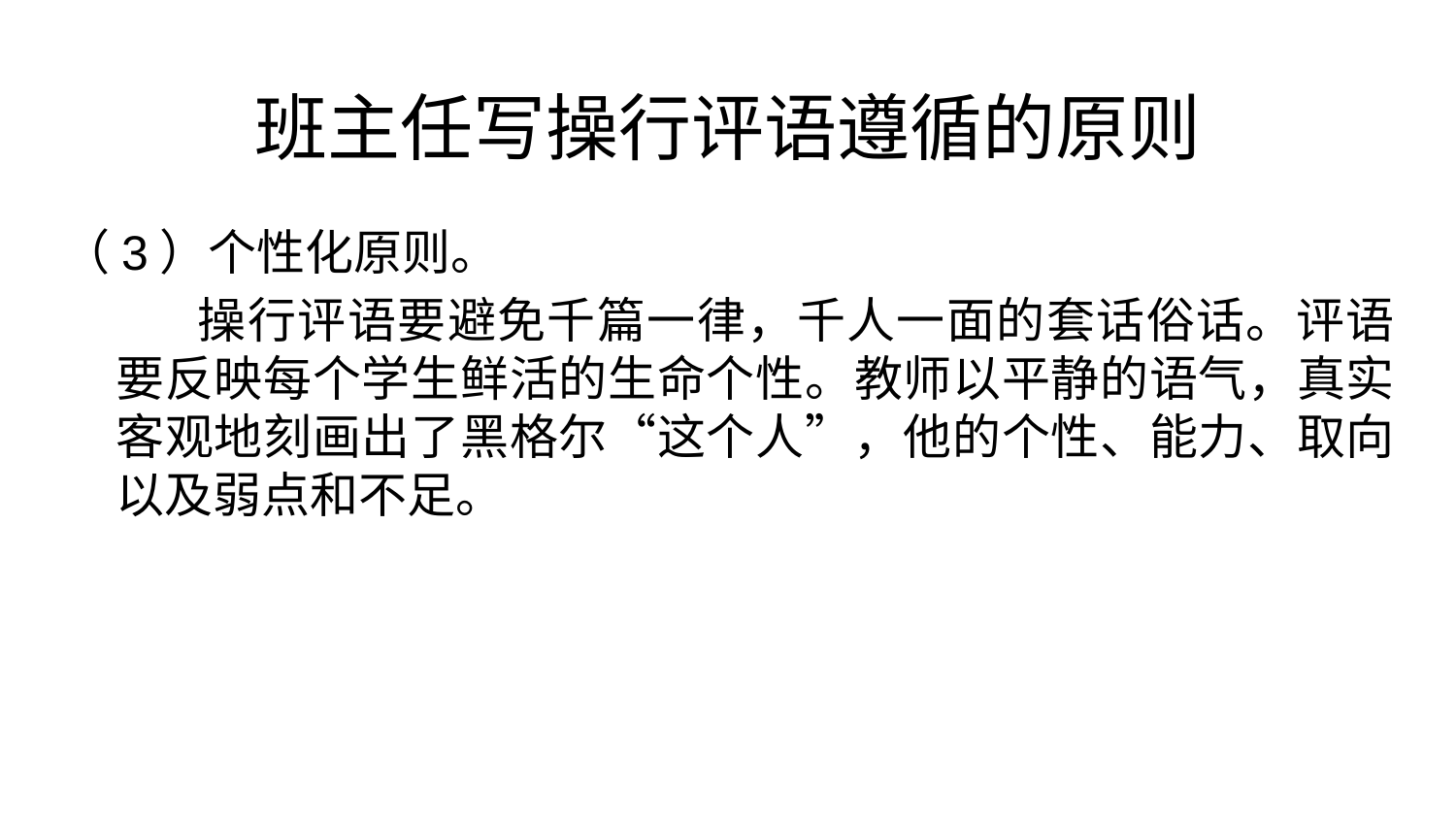

# 班主任写操行评语遵循的原则
（3）个性化原则。
          操行评语要避免千篇一律，千人一面的套话俗话。评语要反映每个学生鲜活的生命个性。教师以平静的语气，真实客观地刻画出了黑格尔“这个人”，他的个性、能力、取向以及弱点和不足。